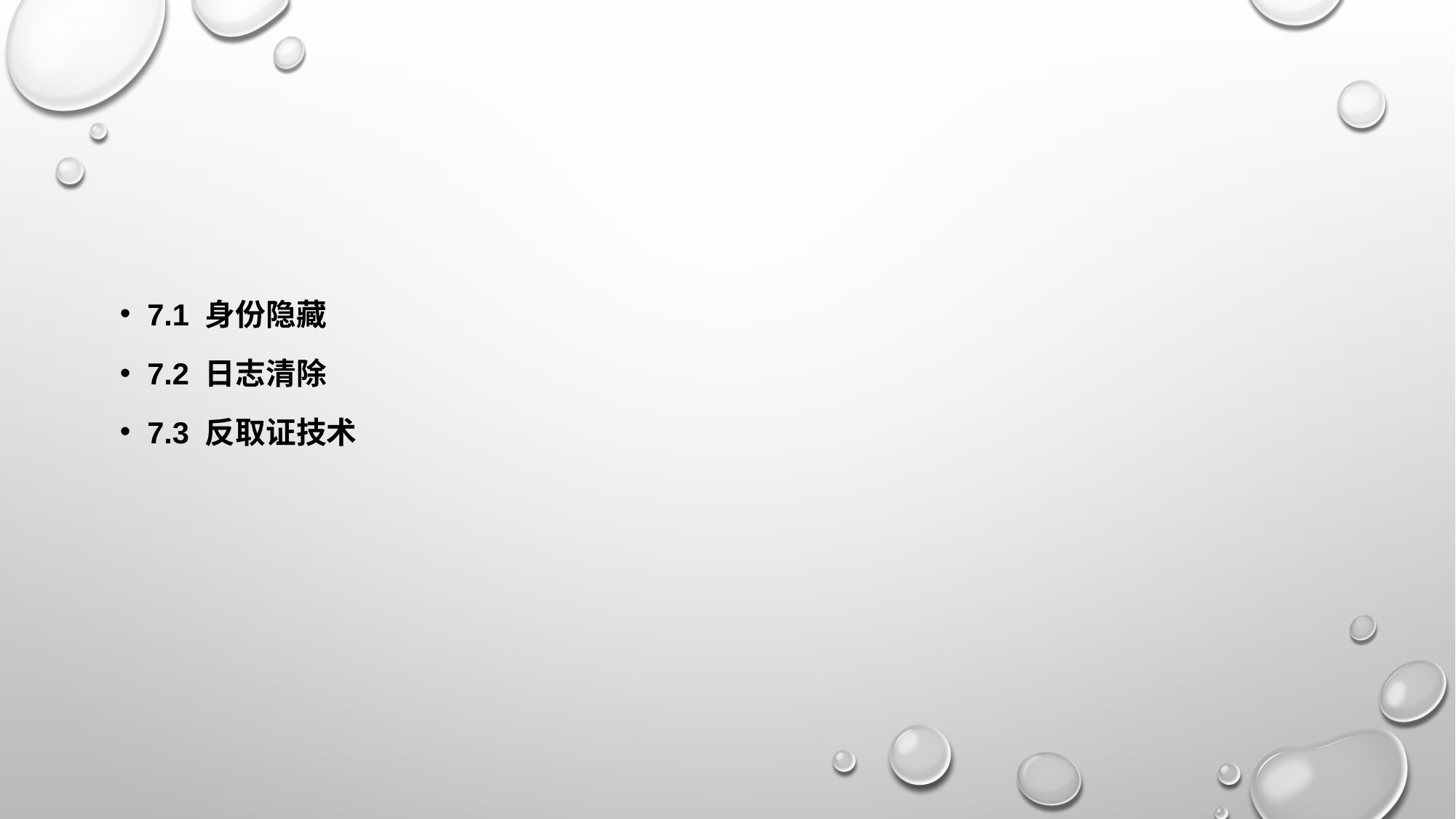

#
7.1 身份隐藏
7.2 日志清除
7.3 反取证技术